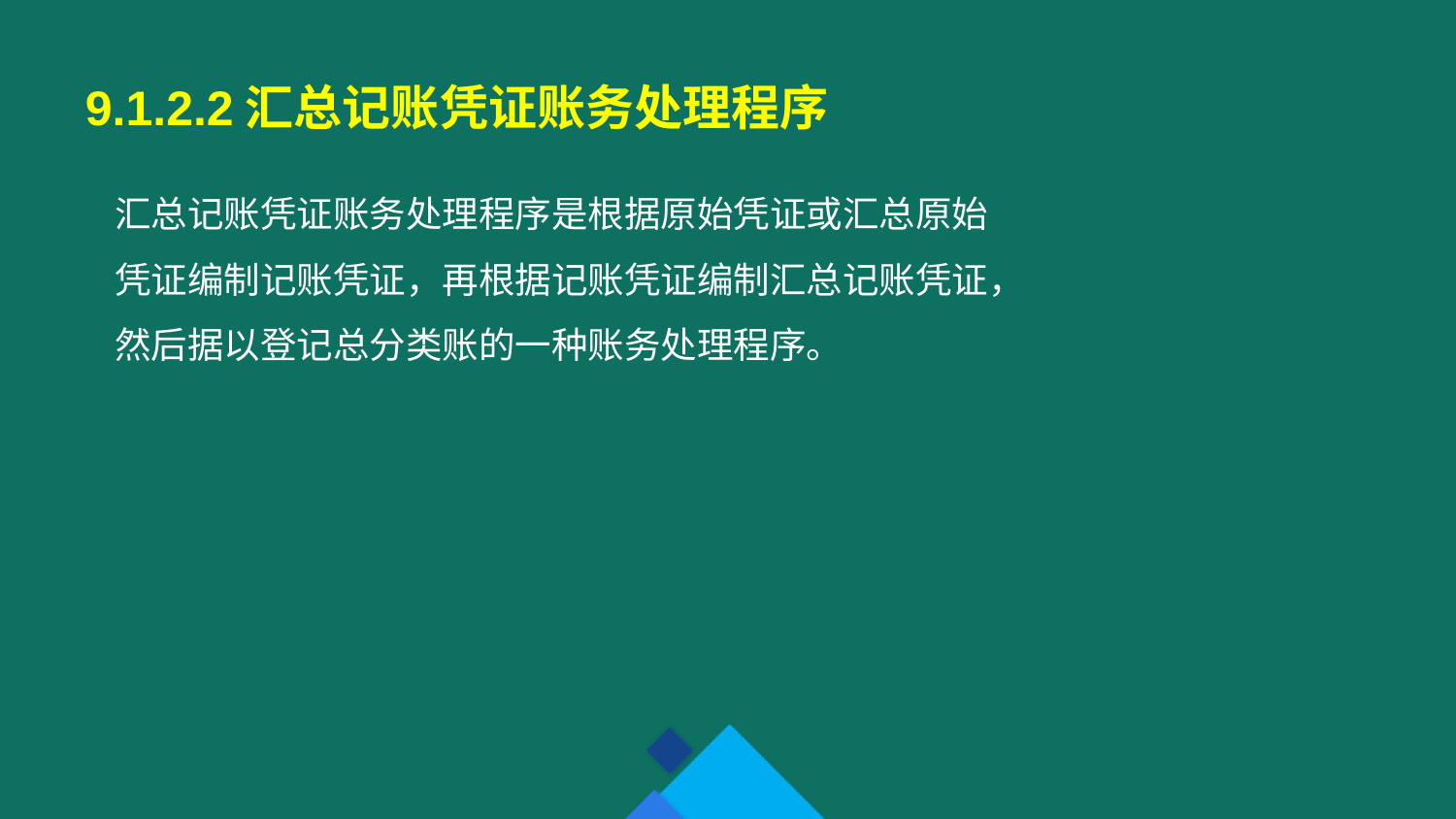

9.1.2.2汇总记账凭证账务处理程序
汇总记账凭证账务处理程序是根据原始凭证或汇总原始凭证编制记账凭证，再根据记账凭证编制汇总记账凭证，然后据以登记总分类账的一种账务处理程序。